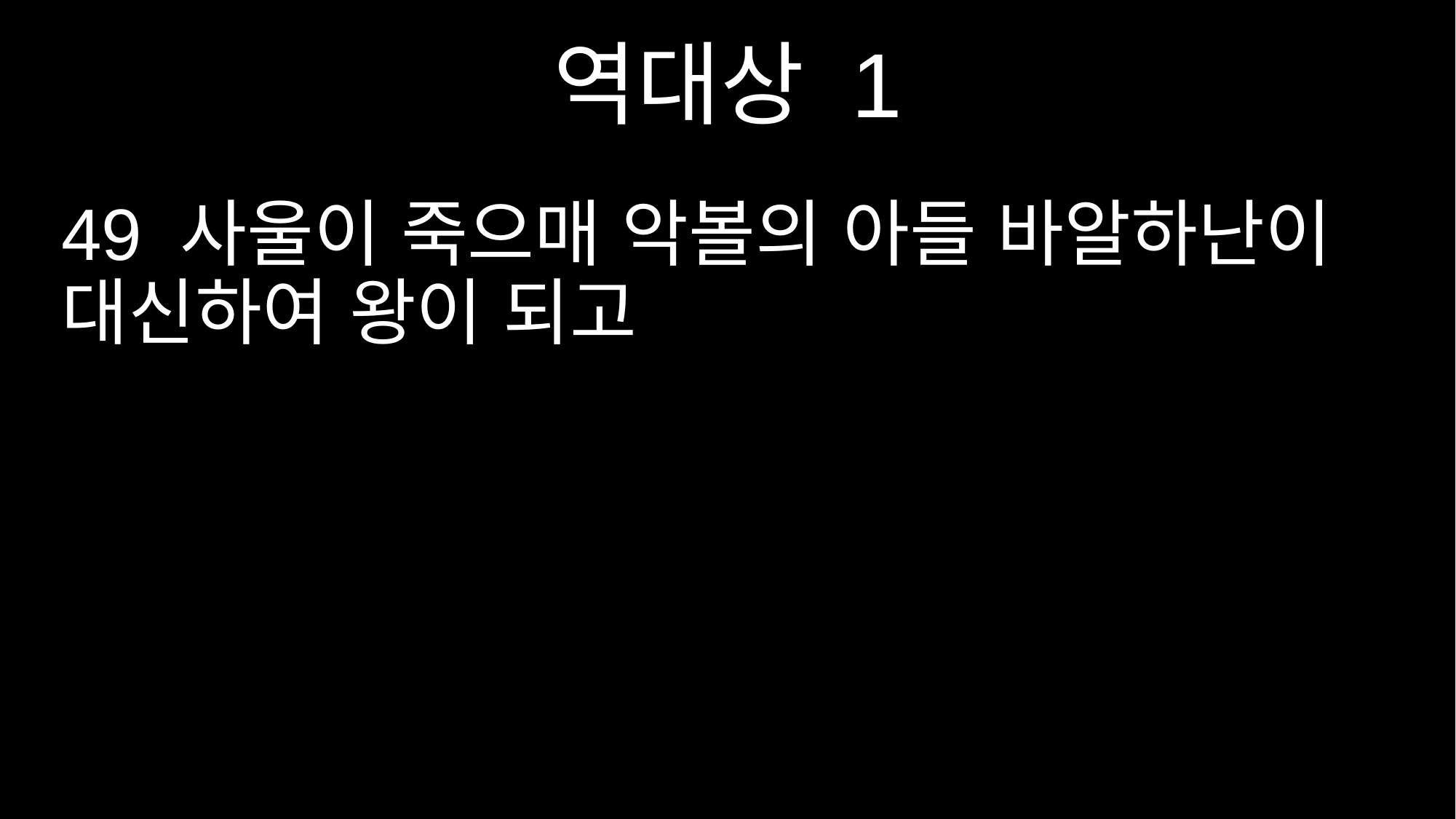

역대상 1
49 사울이 죽으매 악볼의 아들 바알하난이 대신하여 왕이 되고